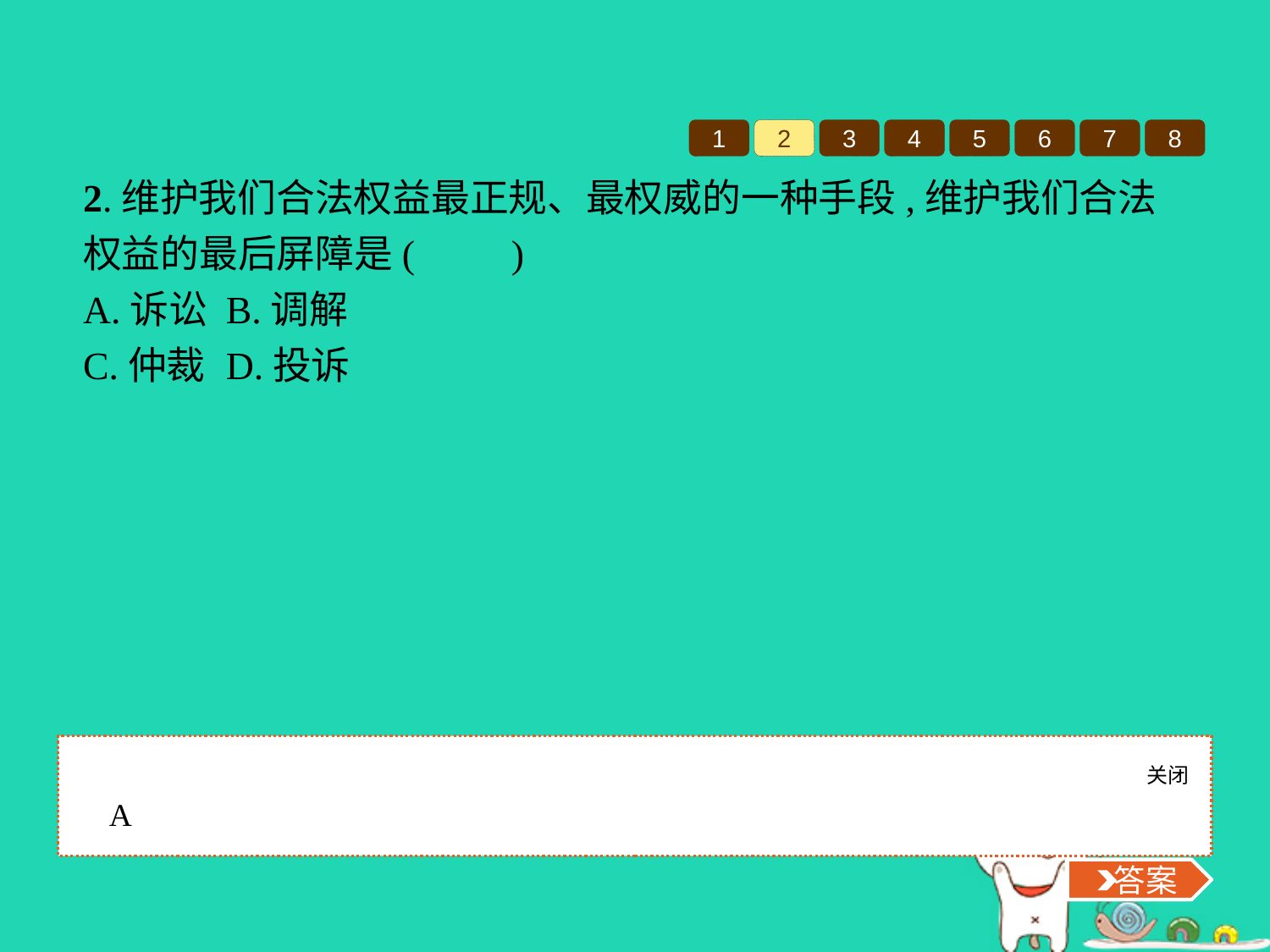

1
2
3
4
5
6
7
8
2.维护我们合法权益最正规、最权威的一种手段,维护我们合法权益的最后屏障是(　　)
A.诉讼	B.调解
C.仲裁	D.投诉

关闭
  答案

A
  答案